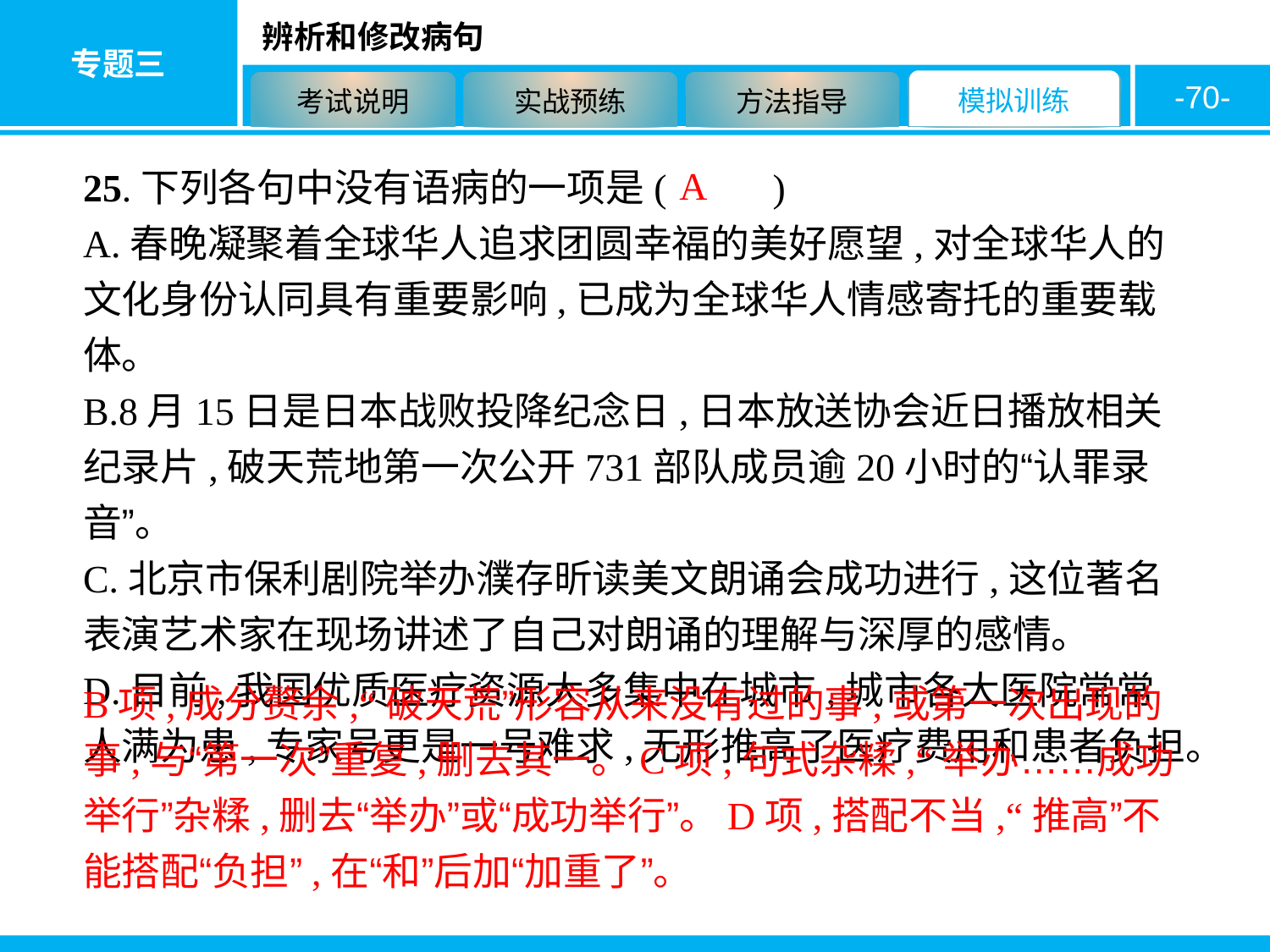

-70-
A
25.下列各句中没有语病的一项是( 　　)
A.春晚凝聚着全球华人追求团圆幸福的美好愿望,对全球华人的文化身份认同具有重要影响,已成为全球华人情感寄托的重要载体。
B.8月15日是日本战败投降纪念日,日本放送协会近日播放相关纪录片,破天荒地第一次公开731部队成员逾20小时的“认罪录音”。
C.北京市保利剧院举办濮存昕读美文朗诵会成功进行,这位著名表演艺术家在现场讲述了自己对朗诵的理解与深厚的感情。
D.目前,我国优质医疗资源大多集中在城市,城市各大医院常常人满为患,专家号更是一号难求,无形推高了医疗费用和患者负担。
B项,成分赘余,“破天荒”形容从来没有过的事,或第一次出现的事,与“第一次”重复,删去其一。C项,句式杂糅,“举办……成功举行”杂糅,删去“举办”或“成功举行”。D项,搭配不当,“推高”不能搭配“负担”,在“和”后加“加重了”。